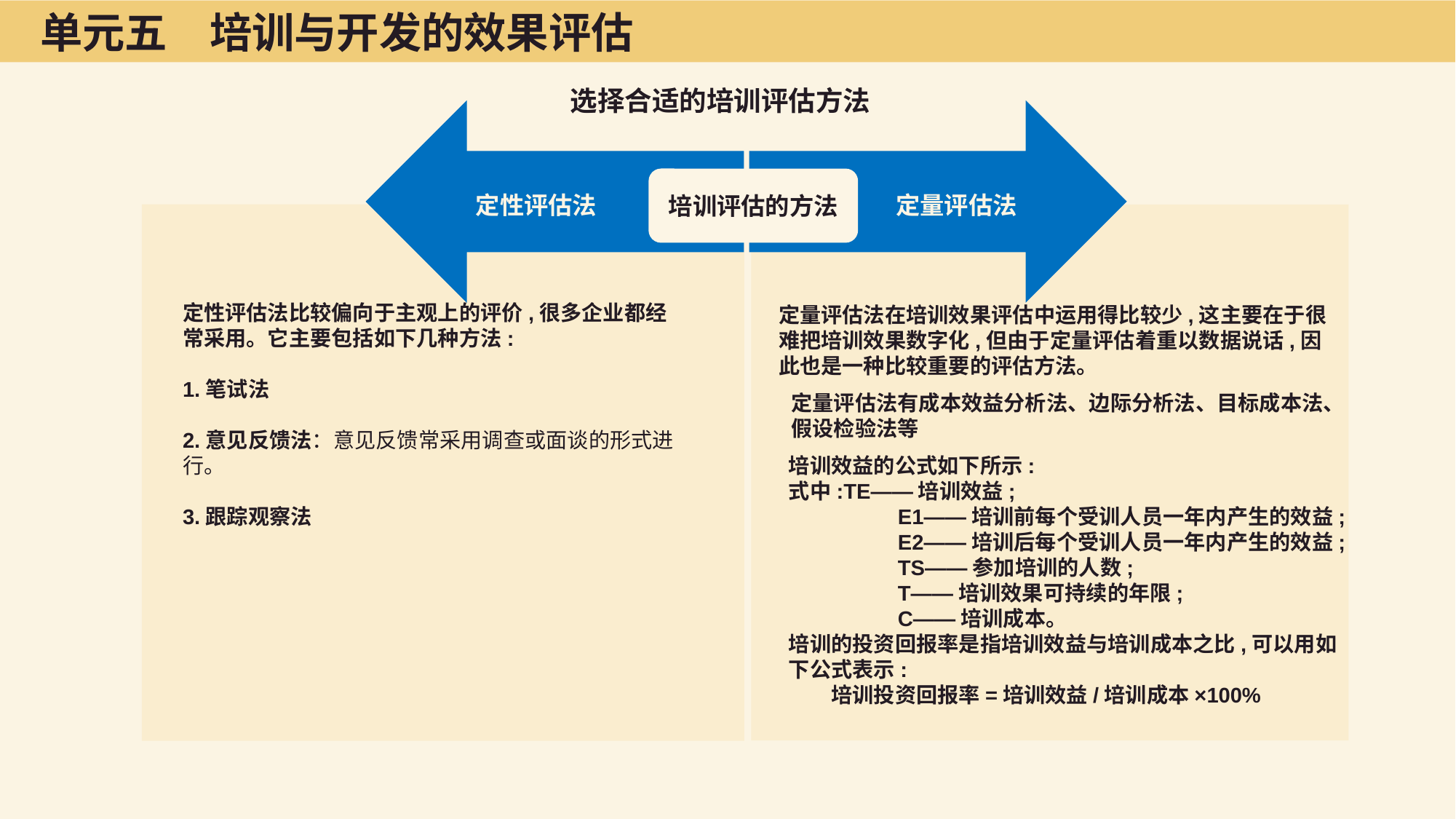

单元五　培训与开发的效果评估
选择合适的培训评估方法
定性评估法
定量评估法
培训评估的方法

定性评估法比较偏向于主观上的评价,很多企业都经常采用。它主要包括如下几种方法:

1.笔试法

2.意见反馈法：意见反馈常采用调查或面谈的形式进行。

3.跟踪观察法
定量评估法在培训效果评估中运用得比较少,这主要在于很难把培训效果数字化,但由于定量评估着重以数据说话,因此也是一种比较重要的评估方法。
定量评估法有成本效益分析法、边际分析法、目标成本法、假设检验法等
培训效益的公式如下所示:
式中:TE——培训效益;
	E1——培训前每个受训人员一年内产生的效益;
	E2——培训后每个受训人员一年内产生的效益;
	TS——参加培训的人数;
	T——培训效果可持续的年限;
	C——培训成本。
培训的投资回报率是指培训效益与培训成本之比,可以用如下公式表示:
　　培训投资回报率=培训效益/培训成本×100%